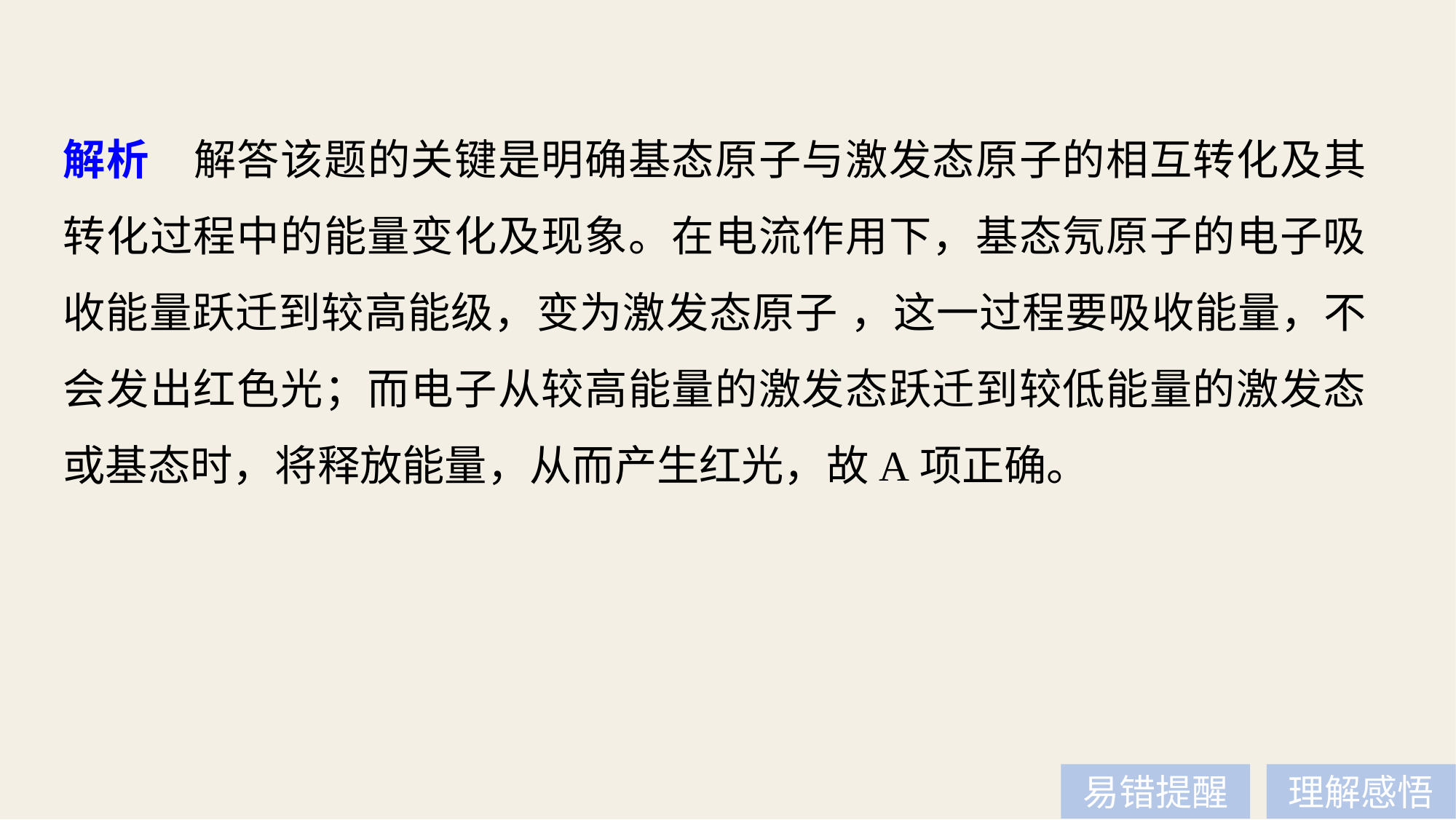

解析　解答该题的关键是明确基态原子与激发态原子的相互转化及其转化过程中的能量变化及现象。在电流作用下，基态氖原子的电子吸收能量跃迁到较高能级，变为激发态原子 ，这一过程要吸收能量，不会发出红色光；而电子从较高能量的激发态跃迁到较低能量的激发态或基态时，将释放能量，从而产生红光，故A项正确。
易错提醒
理解感悟